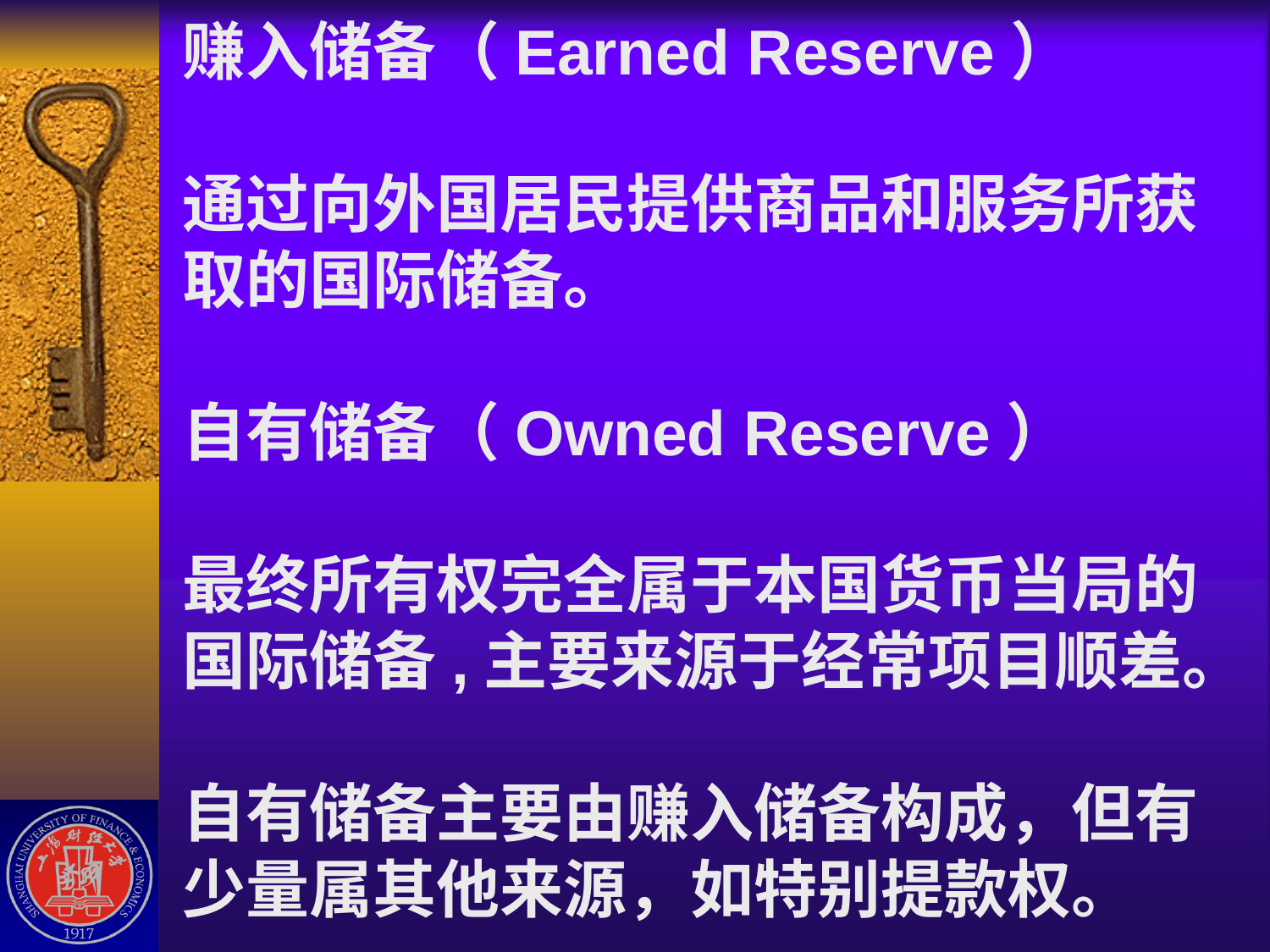

# 赚入储备（Earned Reserve） 通过向外国居民提供商品和服务所获 取的国际储备。 自有储备（Owned Reserve） 最终所有权完全属于本国货币当局的 国际储备,主要来源于经常项目顺差。 自有储备主要由赚入储备构成，但有 少量属其他来源，如特别提款权。